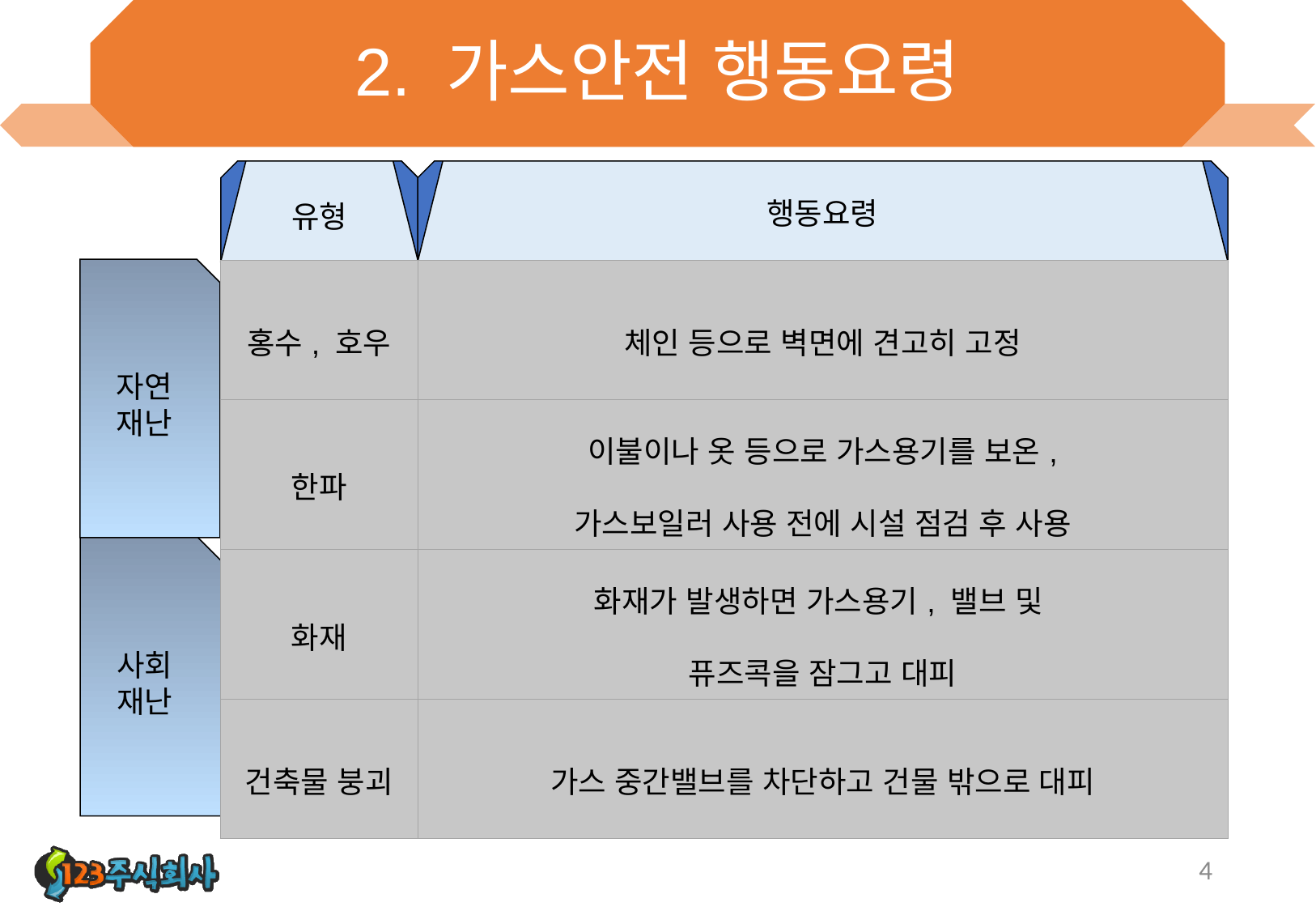

# 2. 가스안전 행동요령

유형

행동요령
자연
재난
| 홍수, 호우 | 체인 등으로 벽면에 견고히 고정 |
| --- | --- |
| 한파 | 이불이나 옷 등으로 가스용기를 보온, 가스보일러 사용 전에 시설 점검 후 사용 |
| 화재 | 화재가 발생하면 가스용기, 밸브 및 퓨즈콕을 잠그고 대피 |
| 건축물 붕괴 | 가스 중간밸브를 차단하고 건물 밖으로 대피 |
사회
재난
4